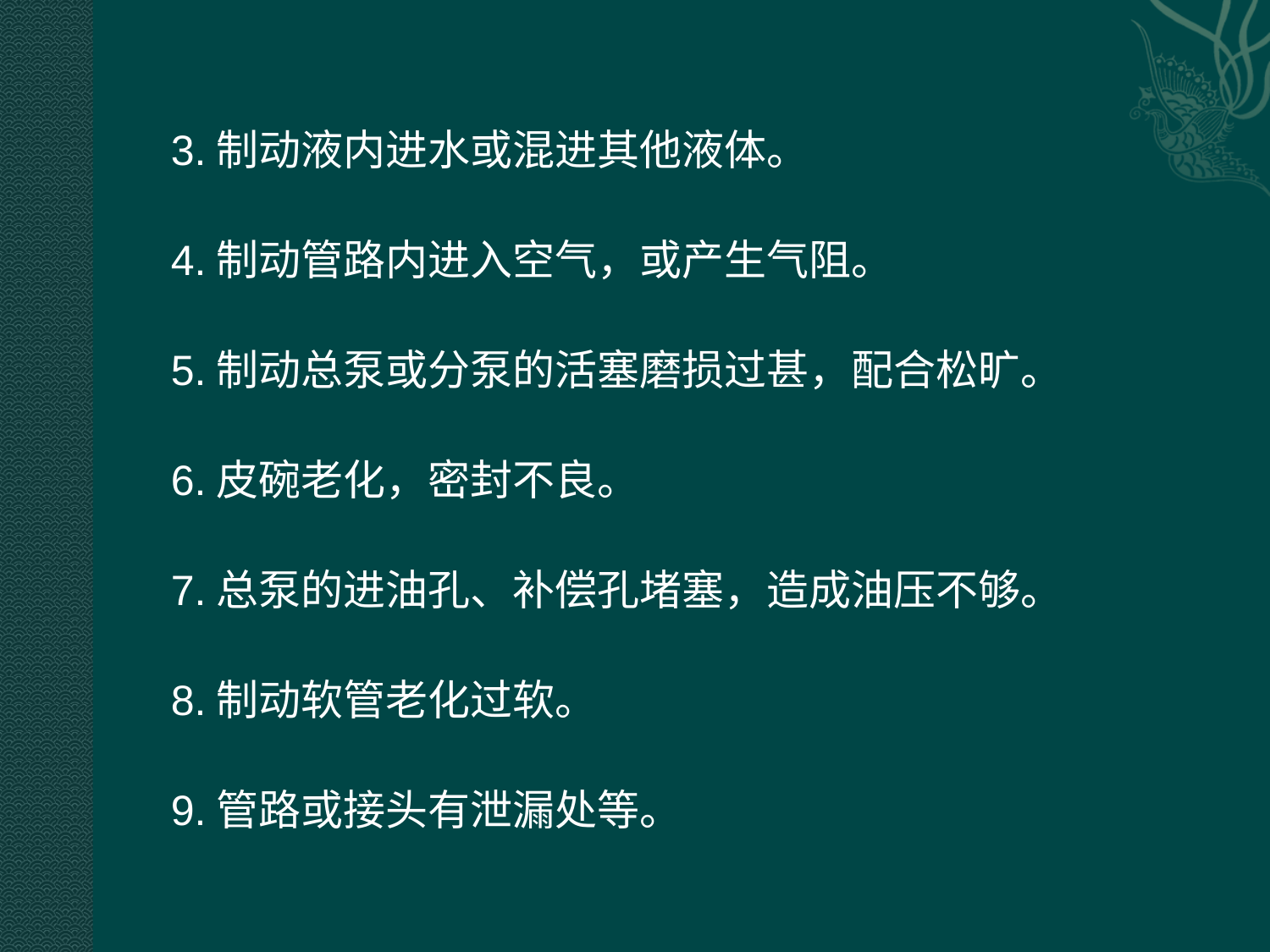

3.制动液内进水或混进其他液体。
4.制动管路内进入空气，或产生气阻。
5.制动总泵或分泵的活塞磨损过甚，配合松旷。
6.皮碗老化，密封不良。
7.总泵的进油孔、补偿孔堵塞，造成油压不够。
8.制动软管老化过软。
9.管路或接头有泄漏处等。